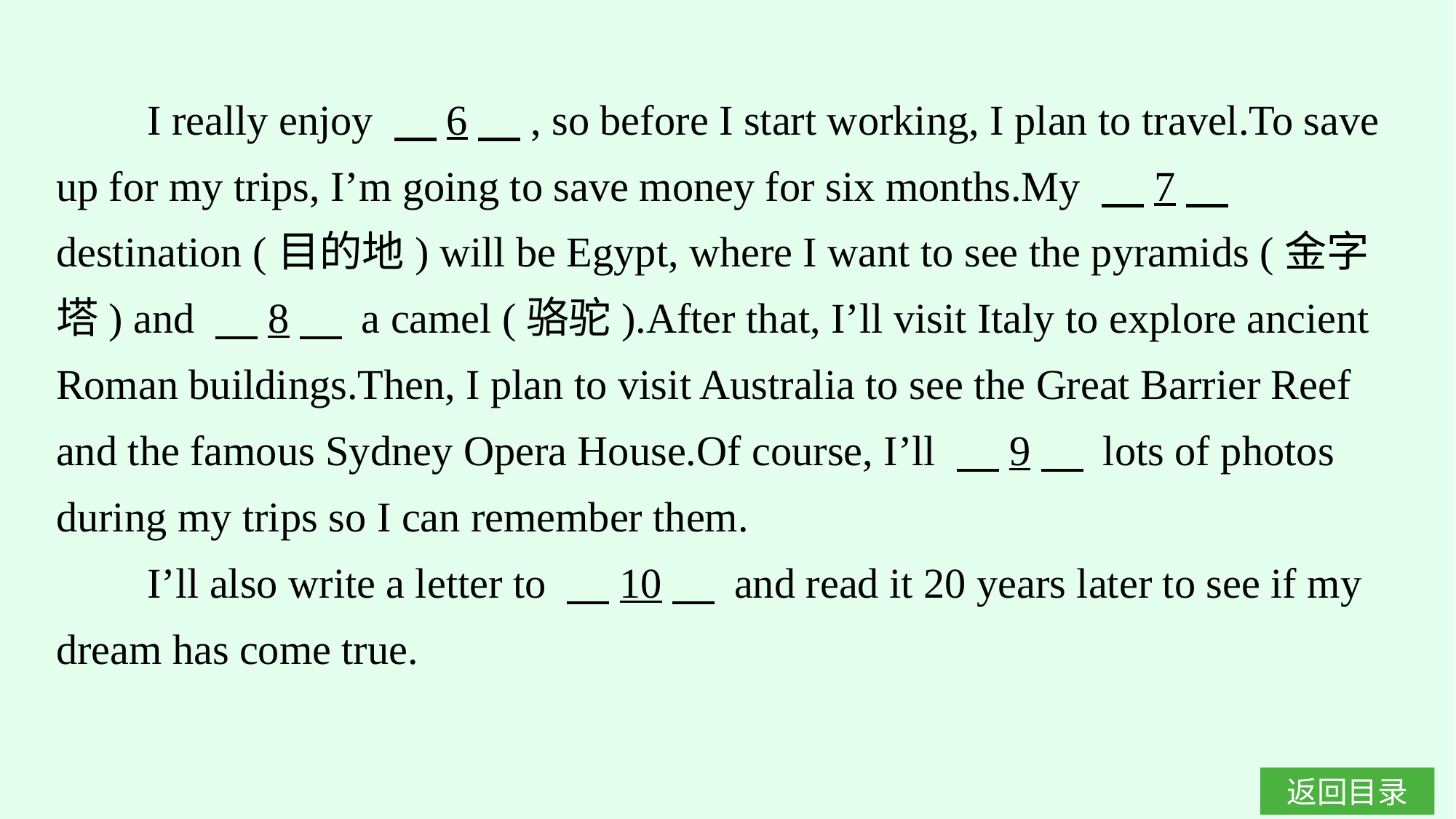

I really enjoy 　6　, so before I start working, I plan to travel.To save up for my trips, I’m going to save money for six months.My 　7　 destination (目的地) will be Egypt, where I want to see the pyramids (金字塔) and 　8　 a camel (骆驼).After that, I’ll visit Italy to explore ancient Roman buildings.Then, I plan to visit Australia to see the Great Barrier Reef and the famous Sydney Opera House.Of course, I’ll 　9　 lots of photos during my trips so I can remember them.
I’ll also write a letter to 　10　 and read it 20 years later to see if my dream has come true.